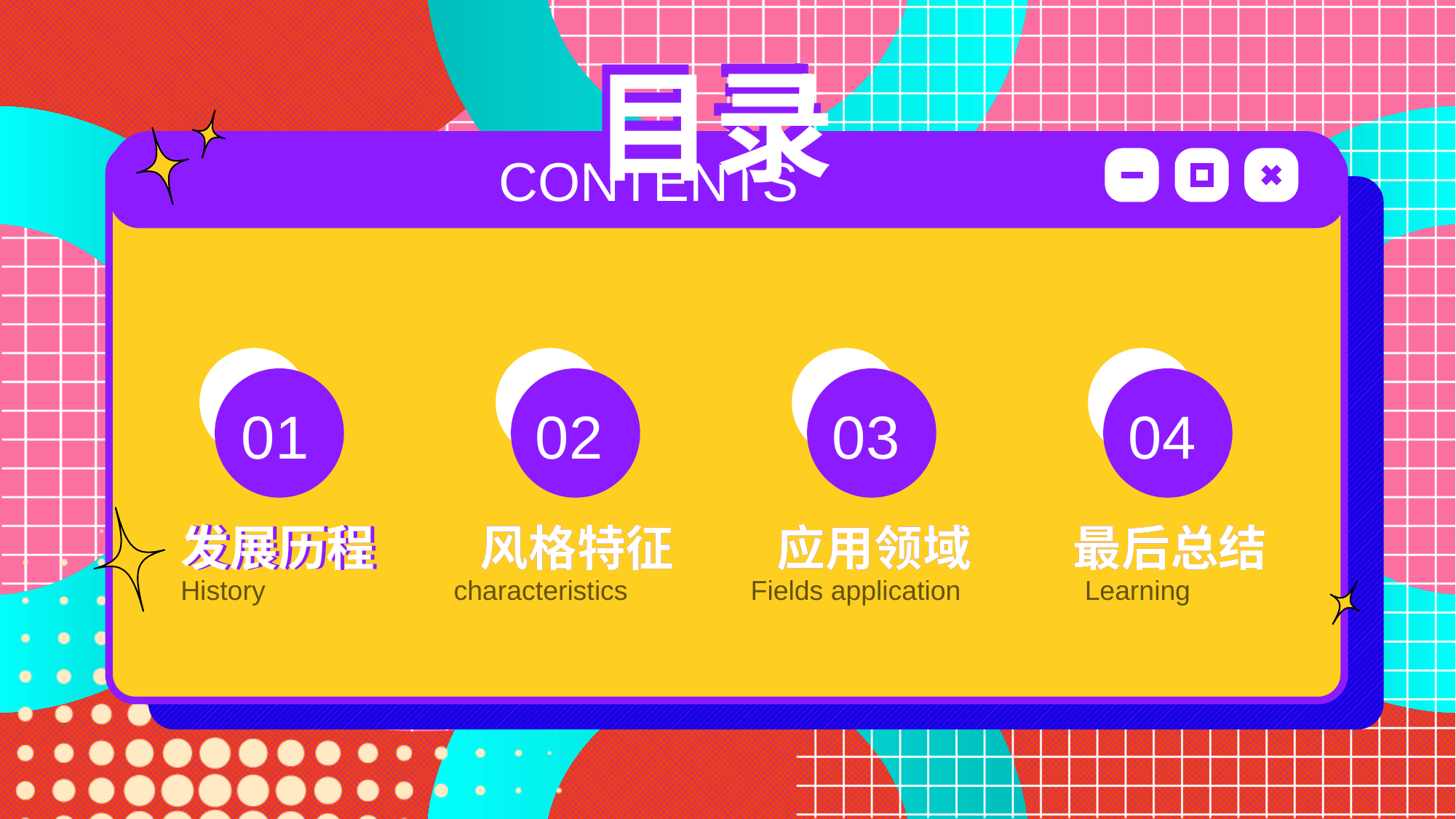

目录
目录
CONTENTS

01
02
03
04
发展历程
发展历程
风格特征
风格特征
应用领域
应用领域
最后总结
最后总结
History
characteristics
Fields application
Learning